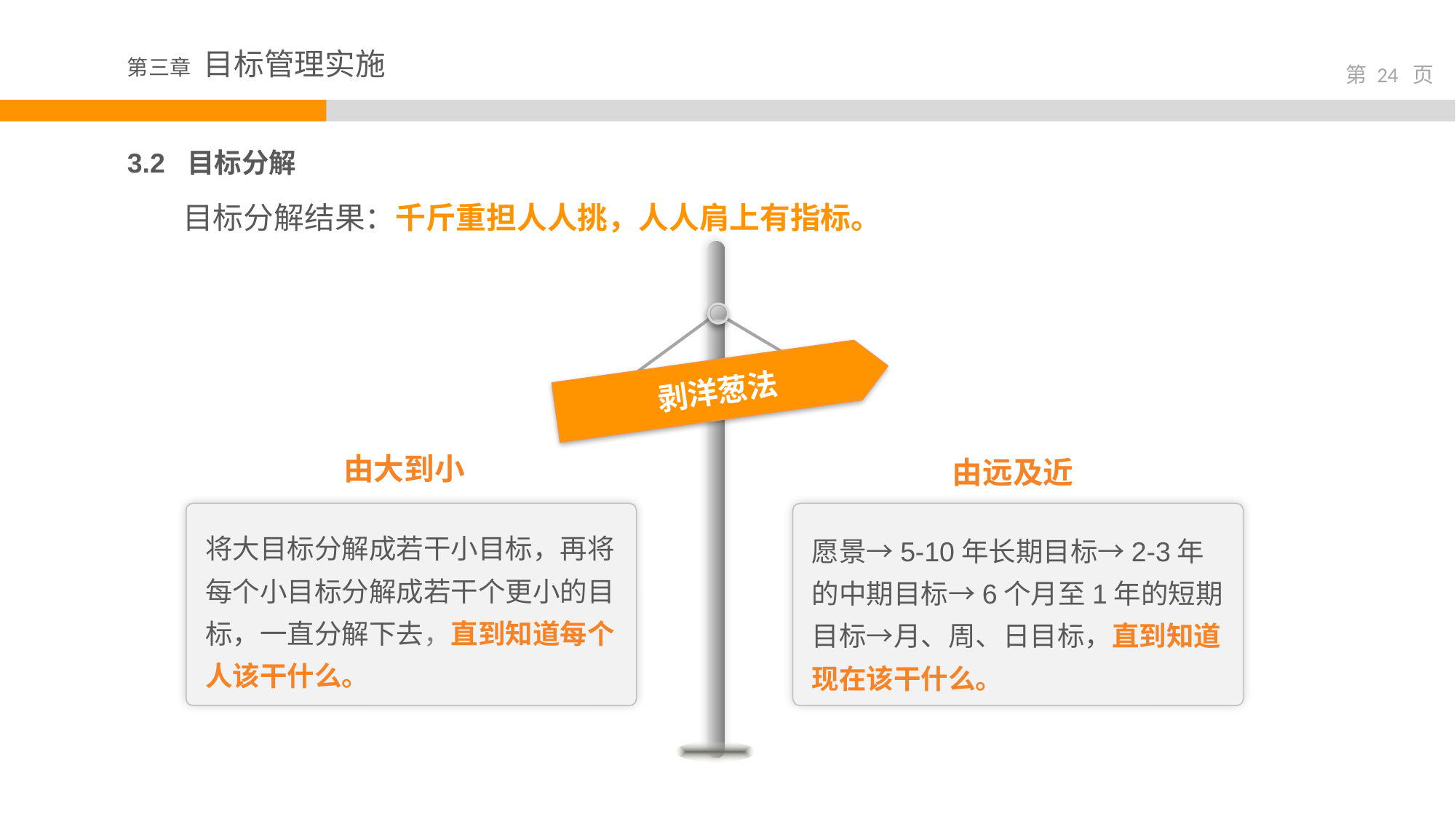

3.2  目标分解
目标分解结果：千斤重担人人挑，人人肩上有指标。

剥洋葱法

由大到小

将大目标分解成若干小目标，再将每个小目标分解成若干个更小的目标，一直分解下去，直到知道每个人该干什么。
由远及近

愿景→5-10年长期目标→2-3年的中期目标→6个月至1年的短期目标→月、周、日目标，直到知道现在该干什么。